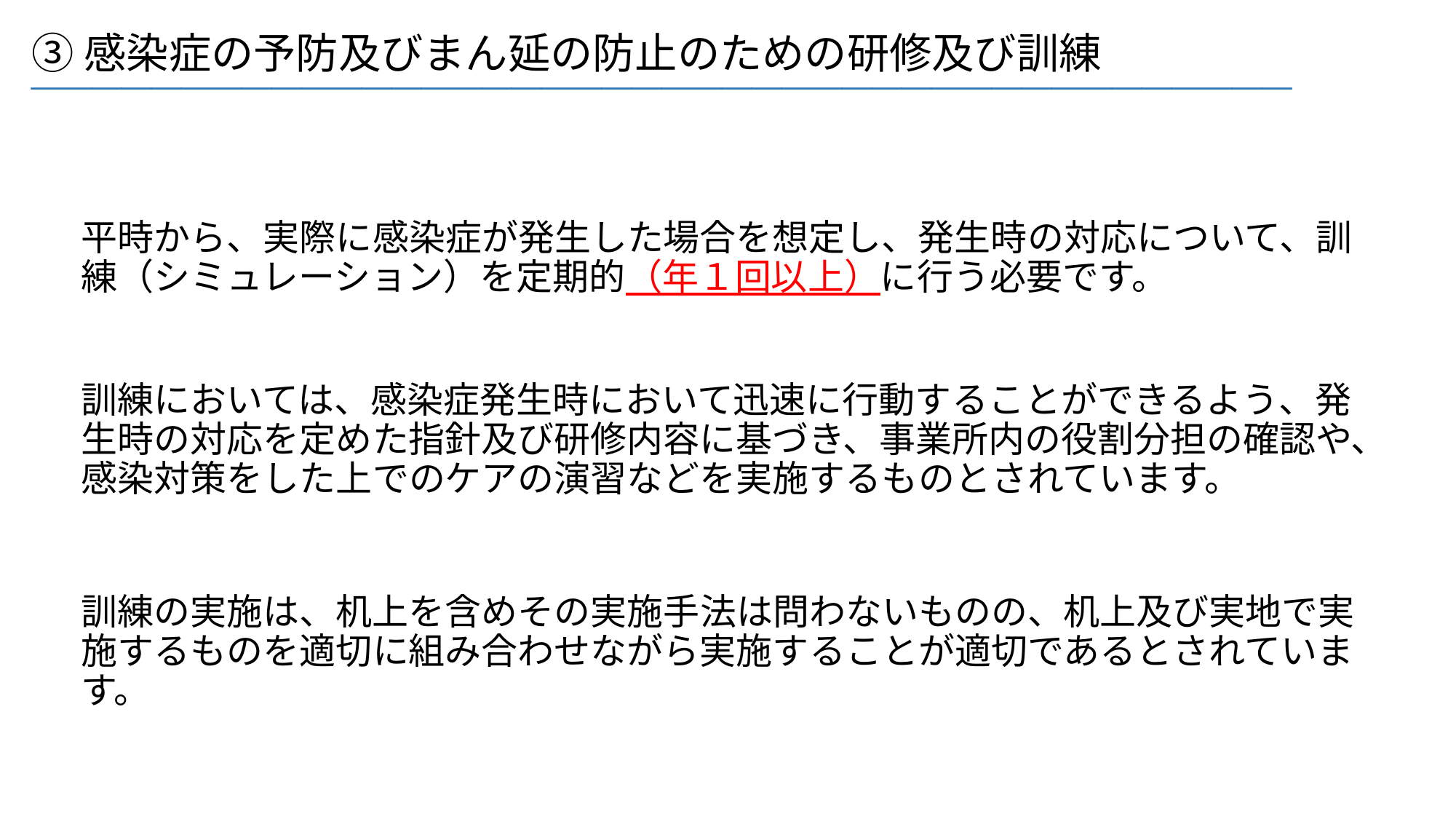

__________________________________________
③感染症の予防及びまん延の防止のための研修及び訓練
平時から、実際に感染症が発生した場合を想定し、発生時の対応について、訓練（シミュレーション）を定期的（年１回以上）に行う必要です。
訓練においては、感染症発生時において迅速に行動することができるよう、発生時の対応を定めた指針及び研修内容に基づき、事業所内の役割分担の確認や、感染対策をした上でのケアの演習などを実施するものとされています。
訓練の実施は、机上を含めその実施手法は問わないものの、机上及び実地で実施するものを適切に組み合わせながら実施することが適切であるとされています。